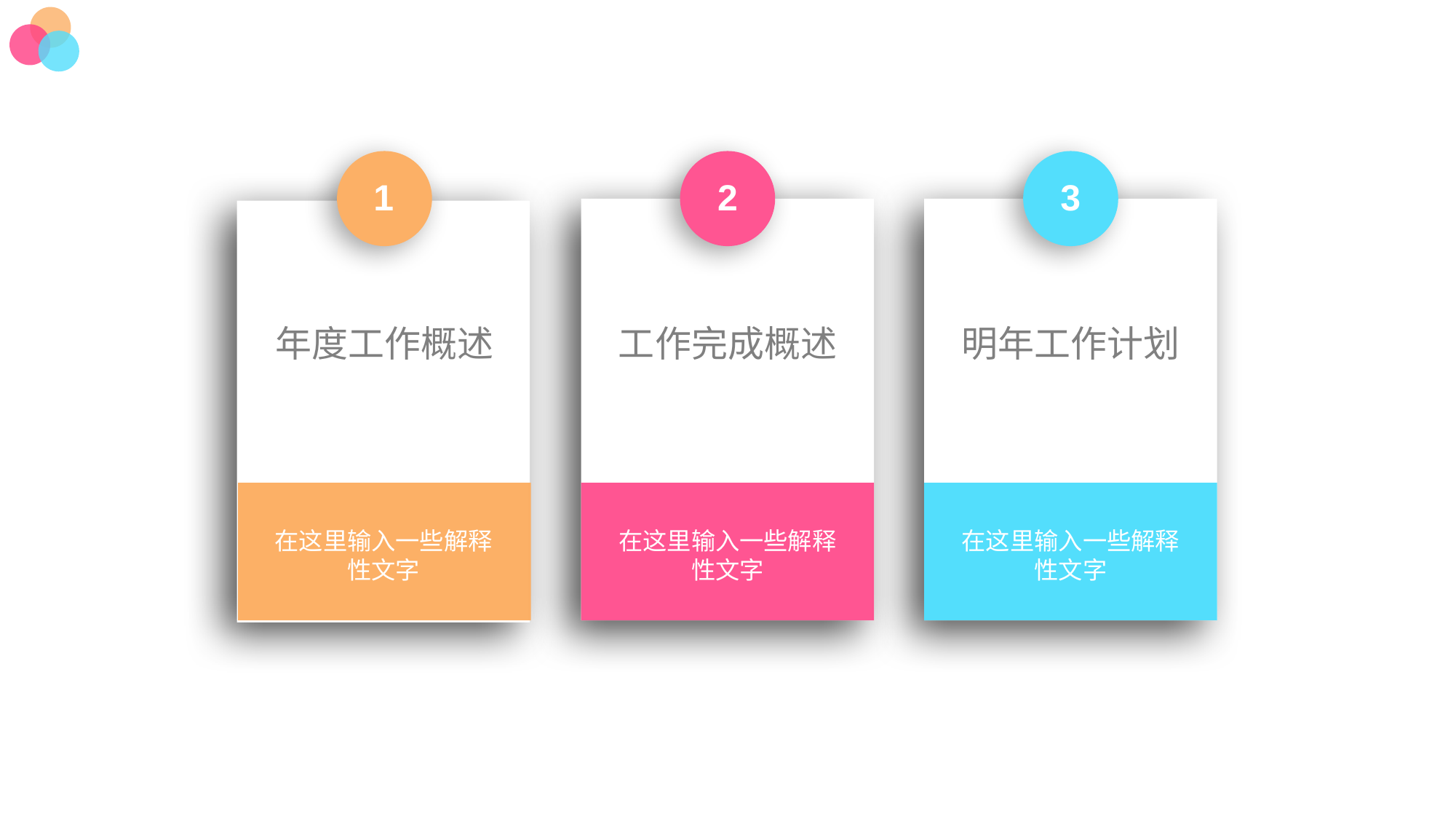

1
2
3

工作完成概述
明年工作计划
年度工作概述
在这里输入一些解释性文字
在这里输入一些解释性文字
在这里输入一些解释性文字